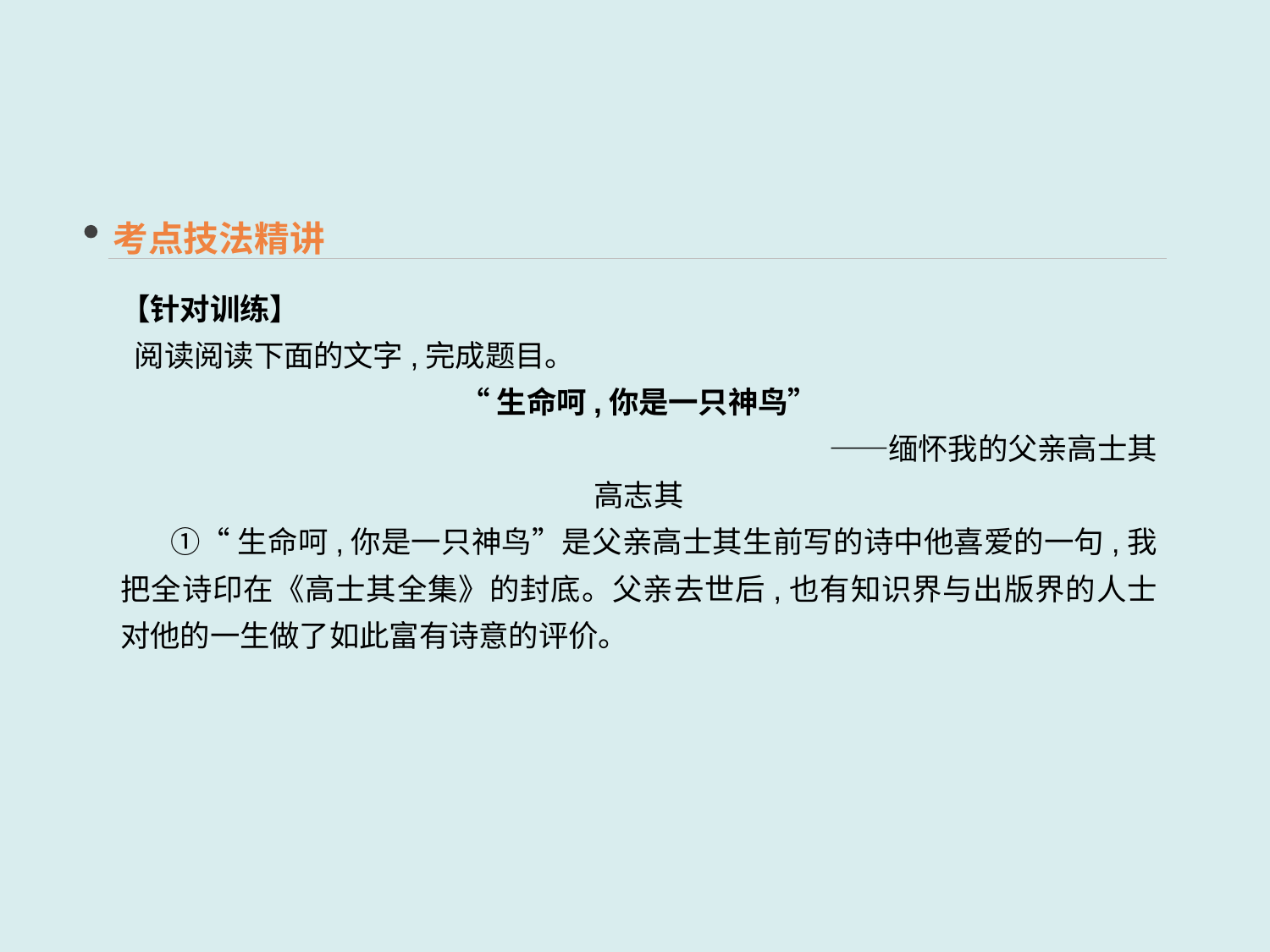

考点技法精讲

【针对训练】
 阅读阅读下面的文字,完成题目。
“生命呵,你是一只神鸟”
　　　　——缅怀我的父亲高士其
高志其
       ①“生命呵,你是一只神鸟”是父亲高士其生前写的诗中他喜爱的一句,我把全诗印在《高士其全集》的封底。父亲去世后,也有知识界与出版界的人士对他的一生做了如此富有诗意的评价。